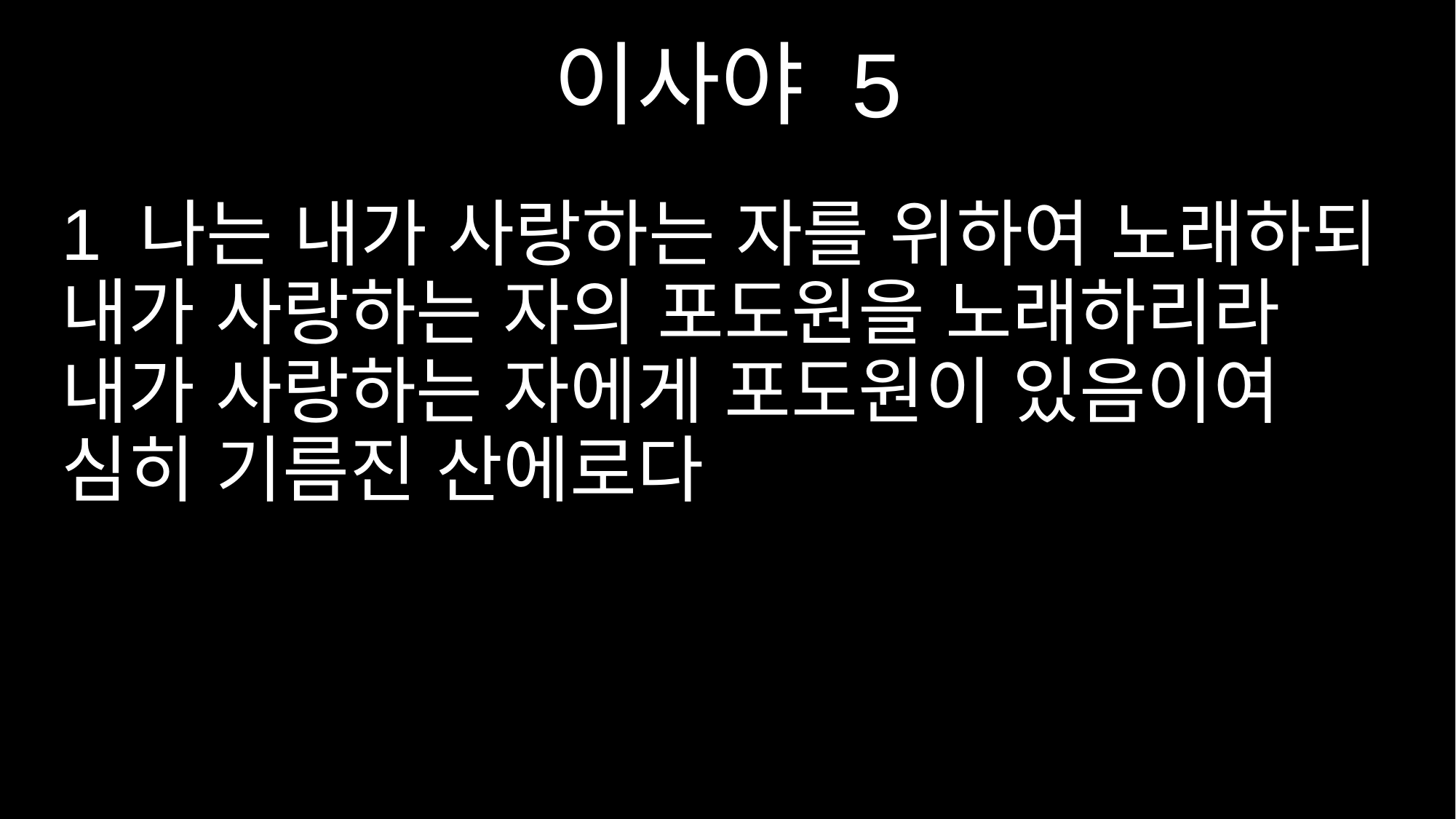

이사야 5
1 나는 내가 사랑하는 자를 위하여 노래하되 내가 사랑하는 자의 포도원을 노래하리라 내가 사랑하는 자에게 포도원이 있음이여 심히 기름진 산에로다